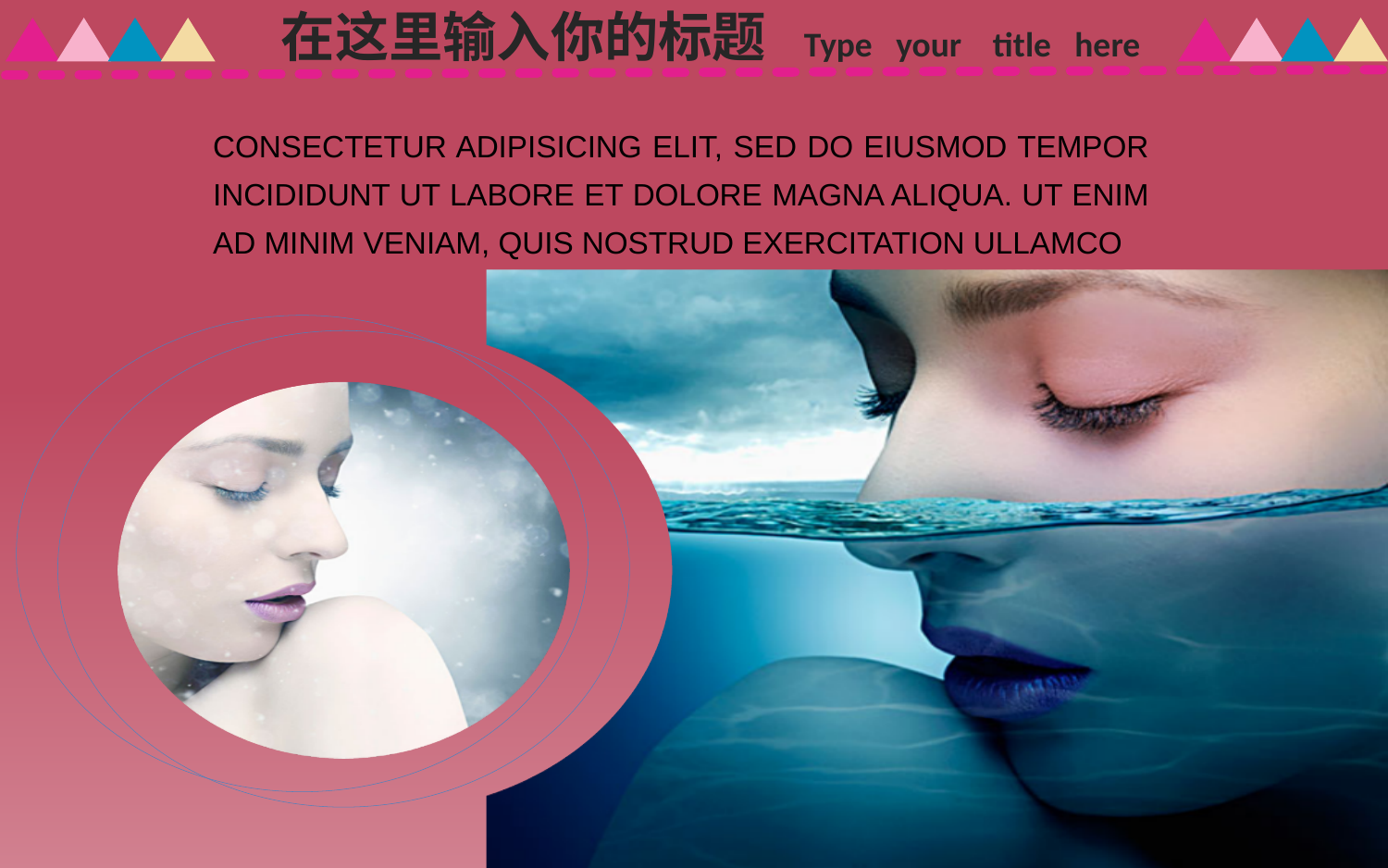

在这里输入你的标题  Type   your    title   here

CONSECTETUR ADIPISICING ELIT, SED DO EIUSMOD TEMPOR INCIDIDUNT UT LABORE ET DOLORE MAGNA ALIQUA. UT ENIM AD MINIM VENIAM, QUIS NOSTRUD EXERCITATION ULLAMCO